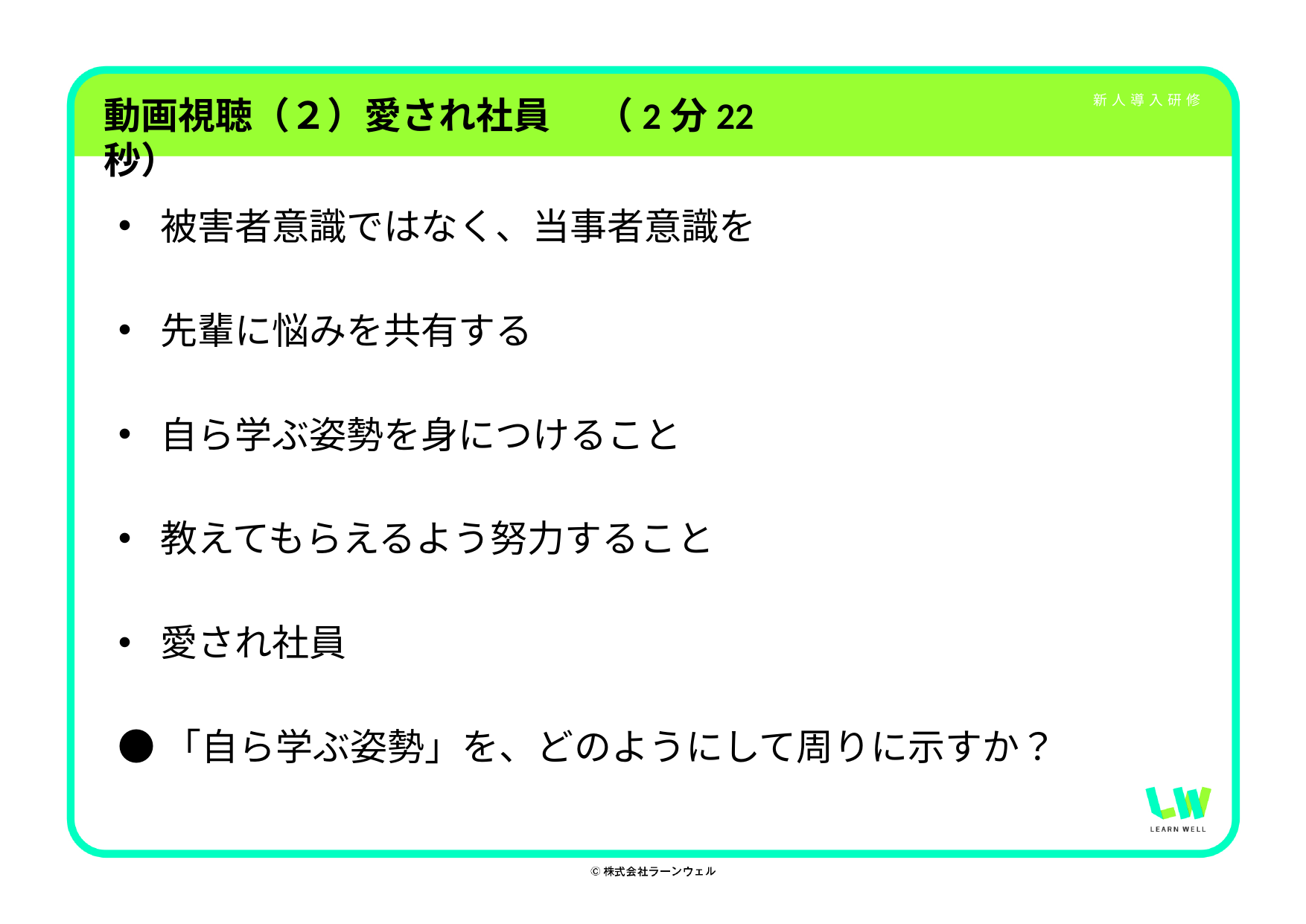

# 動画視聴（２）愛され社員　 （2分22秒）

被害者意識ではなく、当事者意識を

先輩に悩みを共有する

自ら学ぶ姿勢を身につけること

教えてもらえるよう努力すること

愛され社員

●「自ら学ぶ姿勢」を、どのようにして周りに示すか？